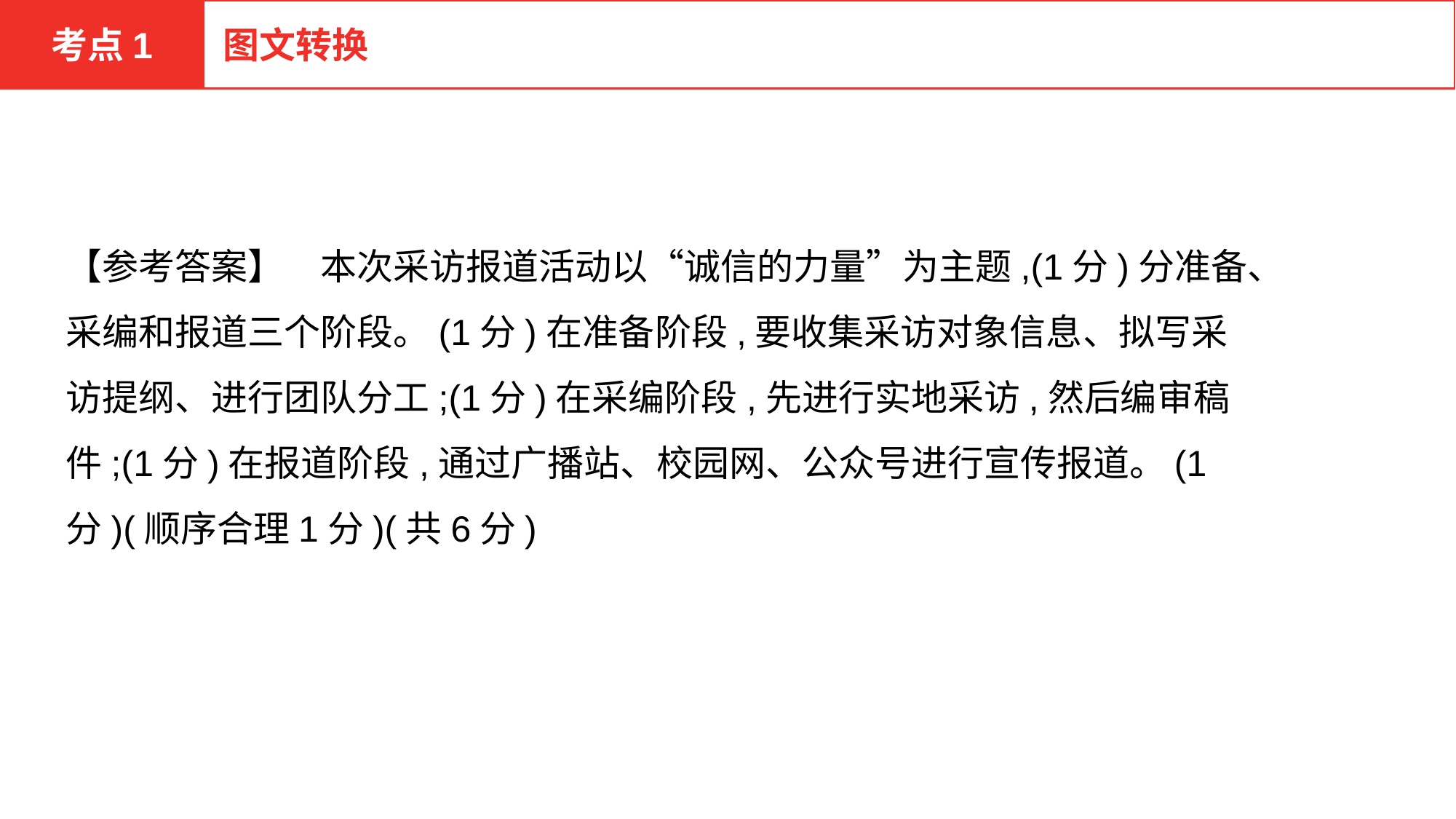

考点1
图文转换
【参考答案】　本次采访报道活动以“诚信的力量”为主题,(1分)分准备、采编和报道三个阶段。(1分)在准备阶段,要收集采访对象信息、拟写采访提纲、进行团队分工;(1分)在采编阶段,先进行实地采访,然后编审稿件;(1分)在报道阶段,通过广播站、校园网、公众号进行宣传报道。(1分)(顺序合理1分)(共6分)